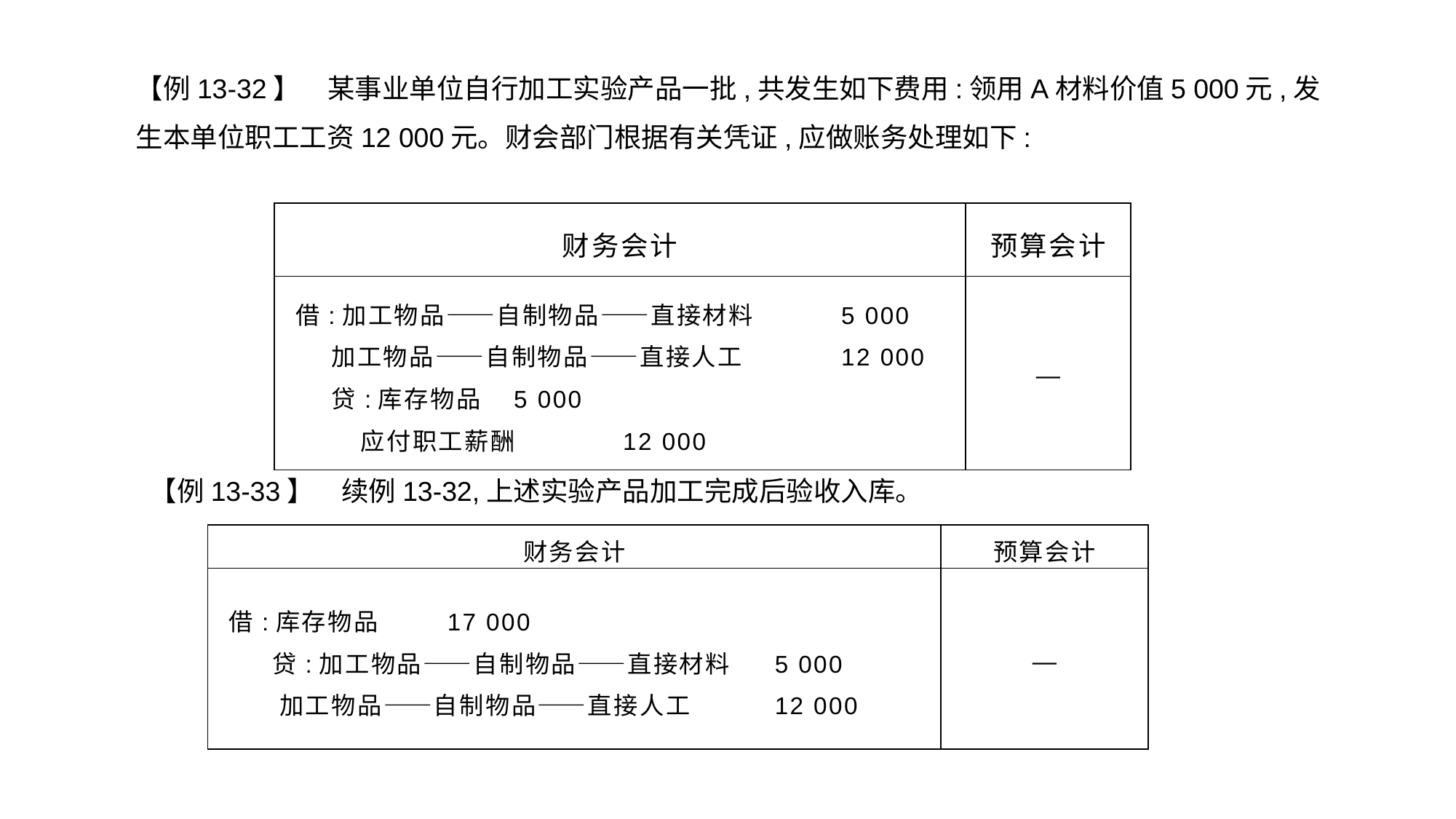

【例13-32】　某事业单位自行加工实验产品一批,共发生如下费用:领用A材料价值5 000元,发生本单位职工工资12 000元。财会部门根据有关凭证,应做账务处理如下:
| 财务会计 | 预算会计 |
| --- | --- |
| 借:加工物品——自制物品——直接材料 5 000 加工物品——自制物品——直接人工 12 000 贷:库存物品 5 000 应付职工薪酬 12 000 | — |
【例13-33】　续例13-32,上述实验产品加工完成后验收入库。
| 财务会计 | 预算会计 |
| --- | --- |
| 借:库存物品 17 000 贷:加工物品——自制物品——直接材料 5 000 加工物品——自制物品——直接人工 12 000 | — |